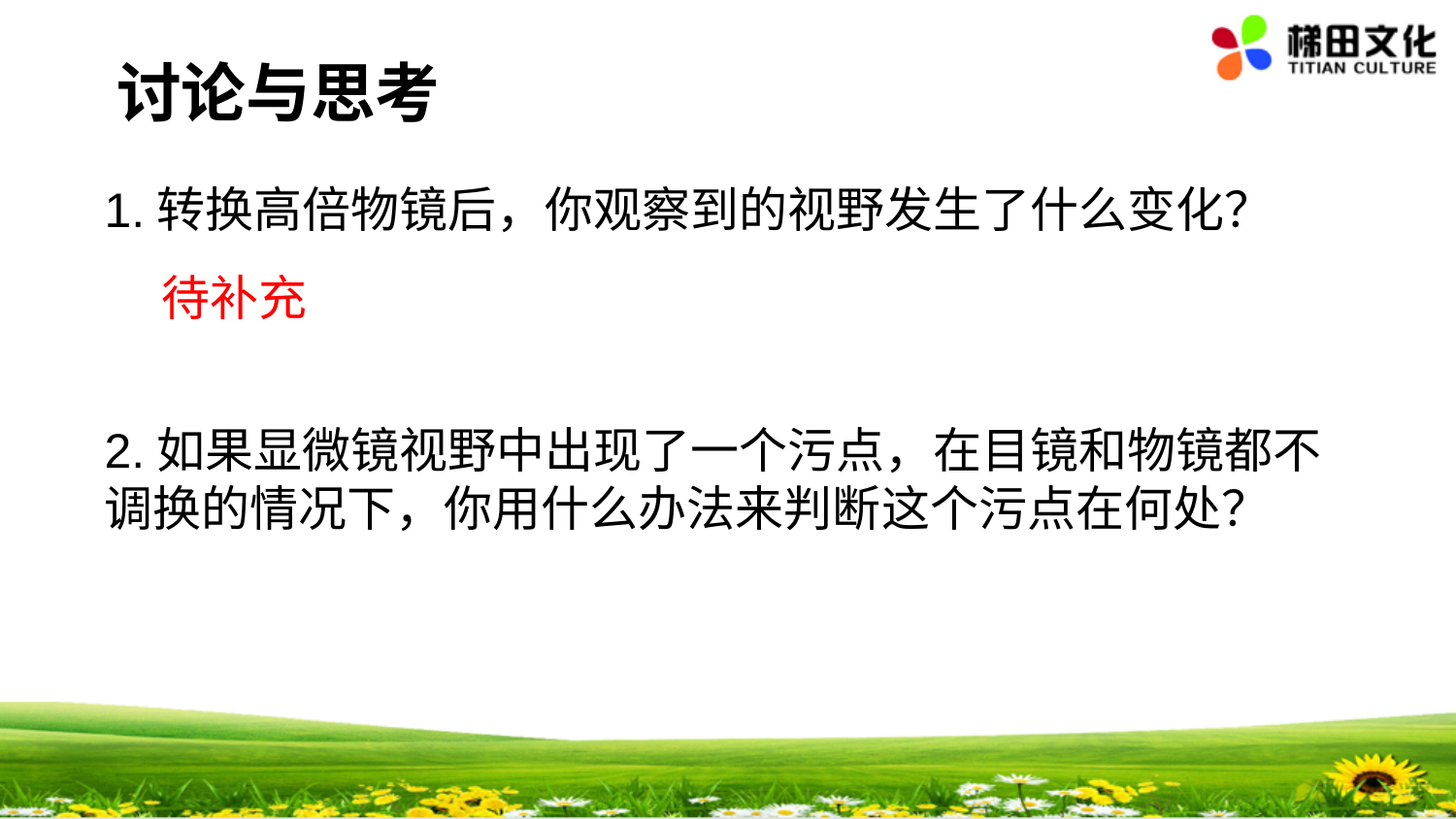

讨论与思考
1.转换高倍物镜后，你观察到的视野发生了什么变化？
待补充

2.如果显微镜视野中出现了一个污点，在目镜和物镜都不调换的情况下，你用什么办法来判断这个污点在何处？